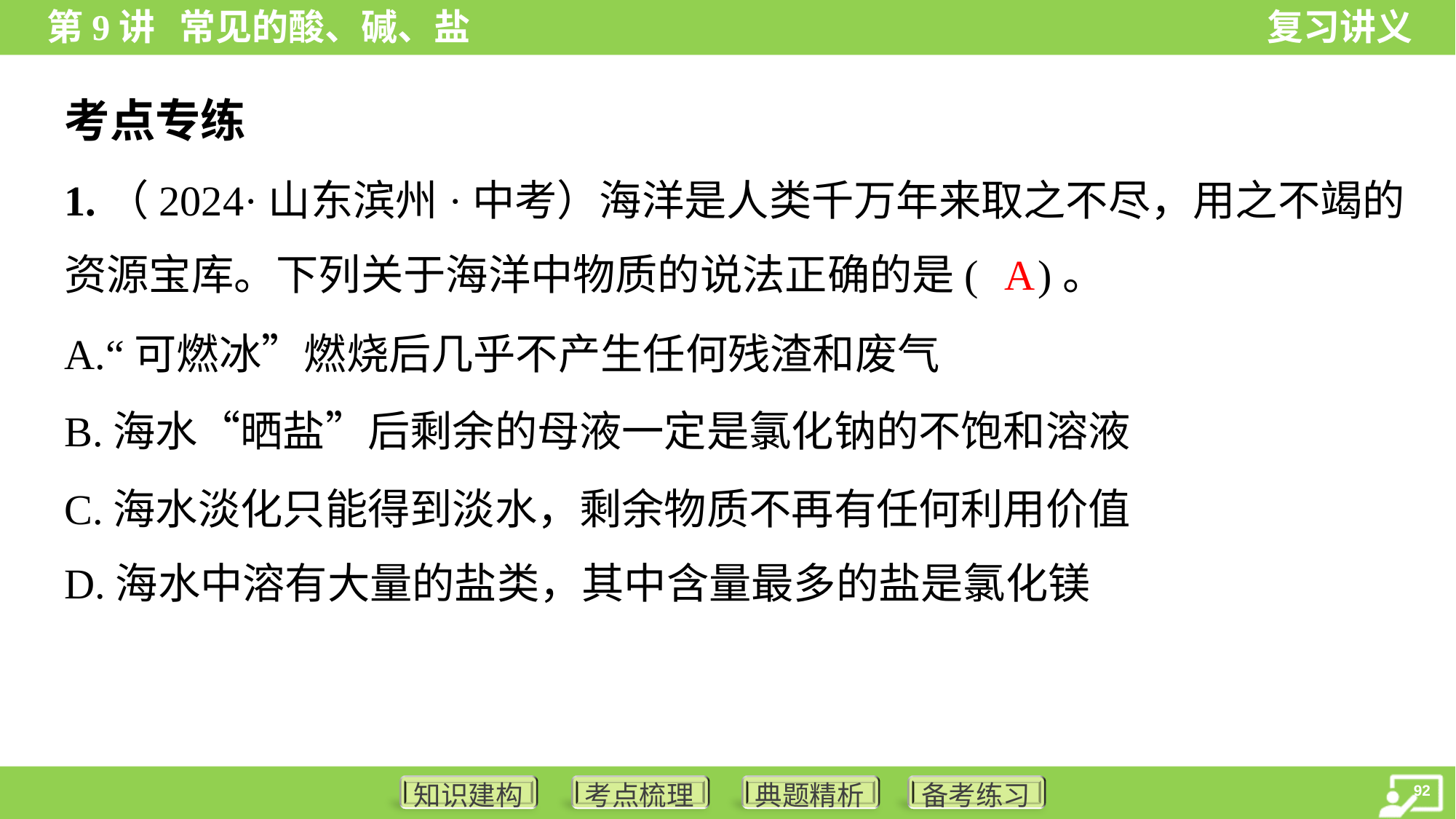

考点专练
1.（2024·山东滨州·中考）海洋是人类千万年来取之不尽，用之不竭的
资源宝库。下列关于海洋中物质的说法正确的是(     )。
A
A.“可燃冰”燃烧后几乎不产生任何残渣和废气
B.海水“晒盐”后剩余的母液一定是氯化钠的不饱和溶液
C.海水淡化只能得到淡水，剩余物质不再有任何利用价值
D.海水中溶有大量的盐类，其中含量最多的盐是氯化镁